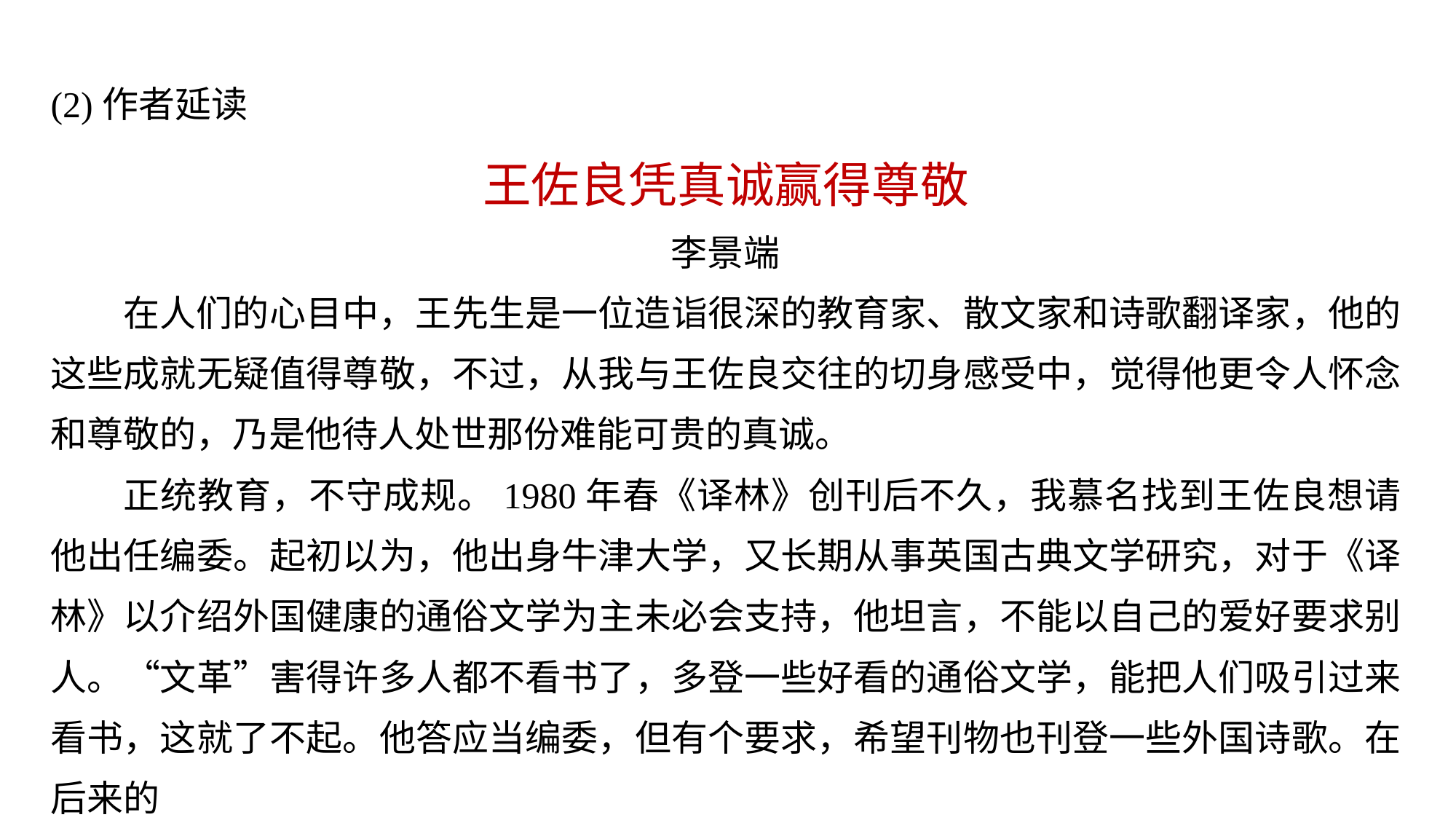

(2)作者延读
王佐良凭真诚赢得尊敬
李景端
在人们的心目中，王先生是一位造诣很深的教育家、散文家和诗歌翻译家，他的这些成就无疑值得尊敬，不过，从我与王佐良交往的切身感受中，觉得他更令人怀念和尊敬的，乃是他待人处世那份难能可贵的真诚。
正统教育，不守成规。1980年春《译林》创刊后不久，我慕名找到王佐良想请他出任编委。起初以为，他出身牛津大学，又长期从事英国古典文学研究，对于《译林》以介绍外国健康的通俗文学为主未必会支持，他坦言，不能以自己的爱好要求别人。“文革”害得许多人都不看书了，多登一些好看的通俗文学，能把人们吸引过来看书，这就了不起。他答应当编委，但有个要求，希望刊物也刊登一些外国诗歌。在后来的